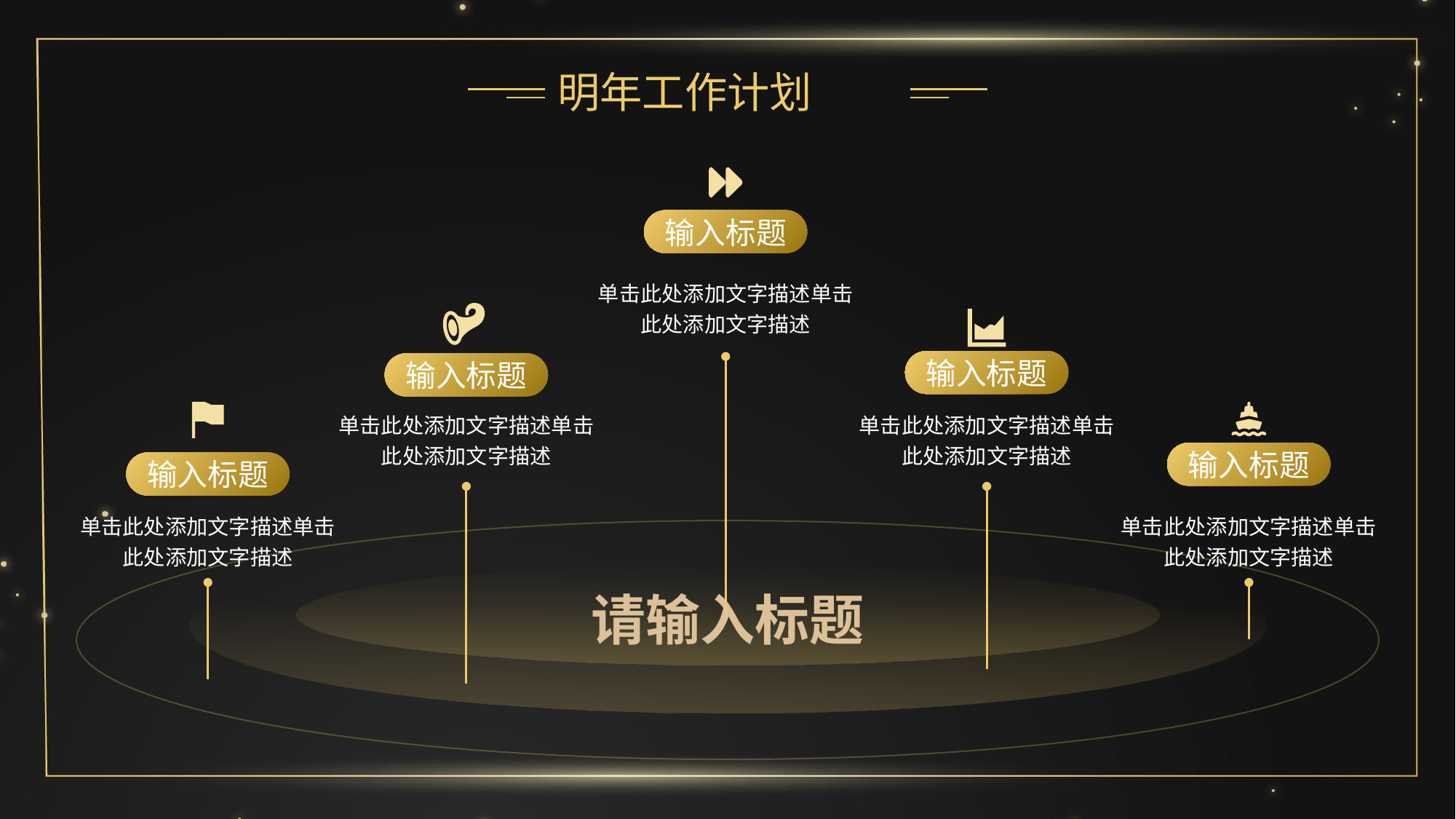

明年工作计划

输入标题
单击此处添加文字描述单击此处添加文字描述

输入标题
单击此处添加文字描述单击此处添加文字描述

输入标题
单击此处添加文字描述单击此处添加文字描述

输入标题
单击此处添加文字描述单击此处添加文字描述

输入标题
单击此处添加文字描述单击此处添加文字描述

请输入标题